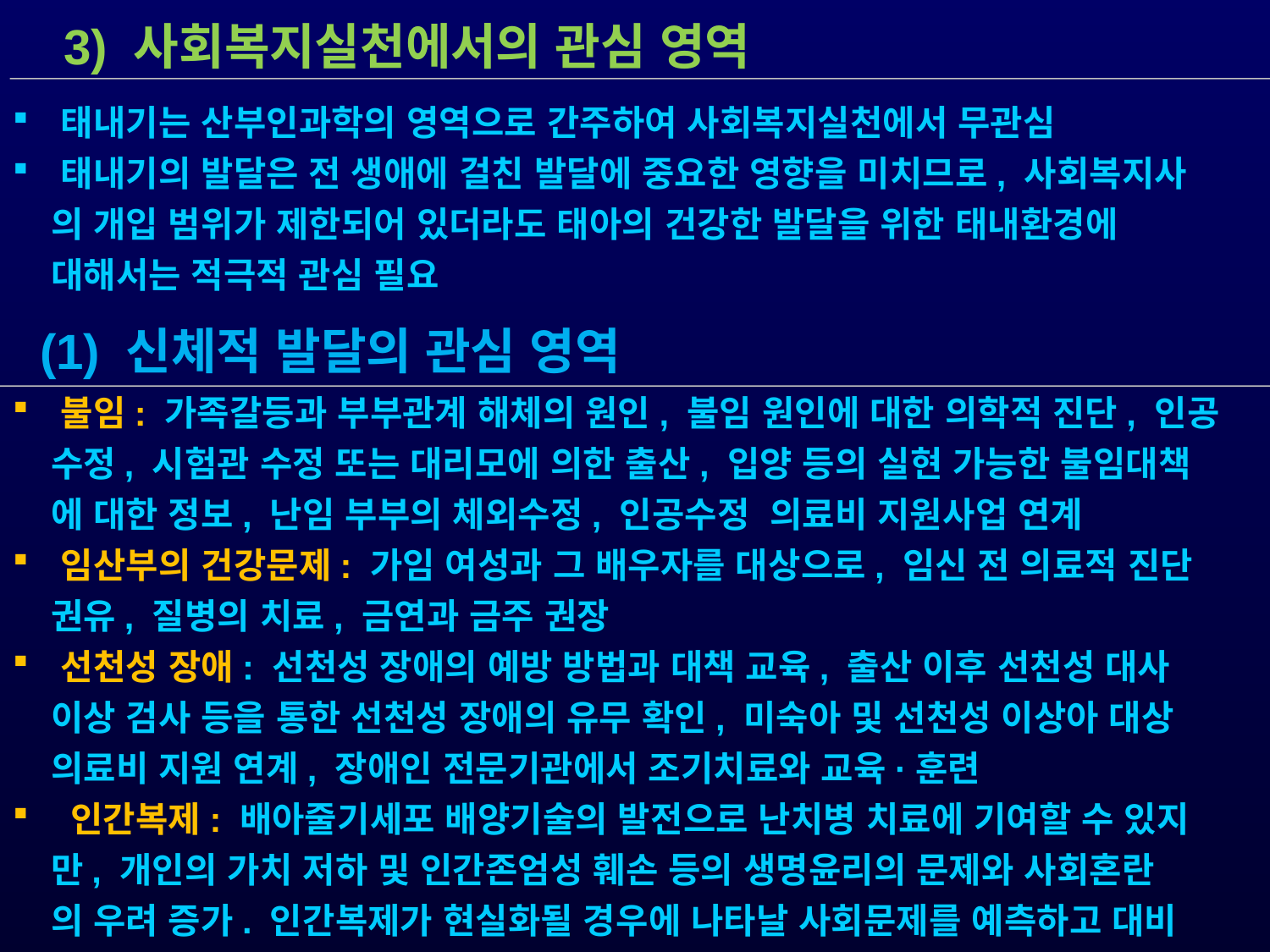

3) 사회복지실천에서의 관심 영역

 불임: 가족갈등과 부부관계 해체의 원인, 불임 원인에 대한 의학적 진단, 인공
   수정, 시험관 수정 또는 대리모에 의한 출산, 입양 등의 실현 가능한 불임대책
   에 대한 정보, 난임 부부의 체외수정, 인공수정  의료비 지원사업 연계
 임산부의 건강문제: 가임 여성과 그 배우자를 대상으로, 임신 전 의료적 진단
   권유, 질병의 치료, 금연과 금주 권장
 선천성 장애: 선천성 장애의 예방 방법과 대책 교육, 출산 이후 선천성 대사
   이상 검사 등을 통한 선천성 장애의 유무 확인, 미숙아 및 선천성 이상아 대상
   의료비 지원 연계, 장애인 전문기관에서 조기치료와 교육·훈련
  인간복제: 배아줄기세포 배양기술의 발전으로 난치병 치료에 기여할 수 있지
   만, 개인의 가치 저하 및 인간존엄성 훼손 등의 생명윤리의 문제와 사회혼란
   의 우려 증가. 인간복제가 현실화될 경우에 나타날 사회문제를 예측하고 대비
  (1) 신체적 발달의 관심 영역

 태내기는 산부인과학의 영역으로 간주하여 사회복지실천에서 무관심
 태내기의 발달은 전 생애에 걸친 발달에 중요한 영향을 미치므로, 사회복지사
   의 개입 범위가 제한되어 있더라도 태아의 건강한 발달을 위한 태내환경에
   대해서는 적극적 관심 필요